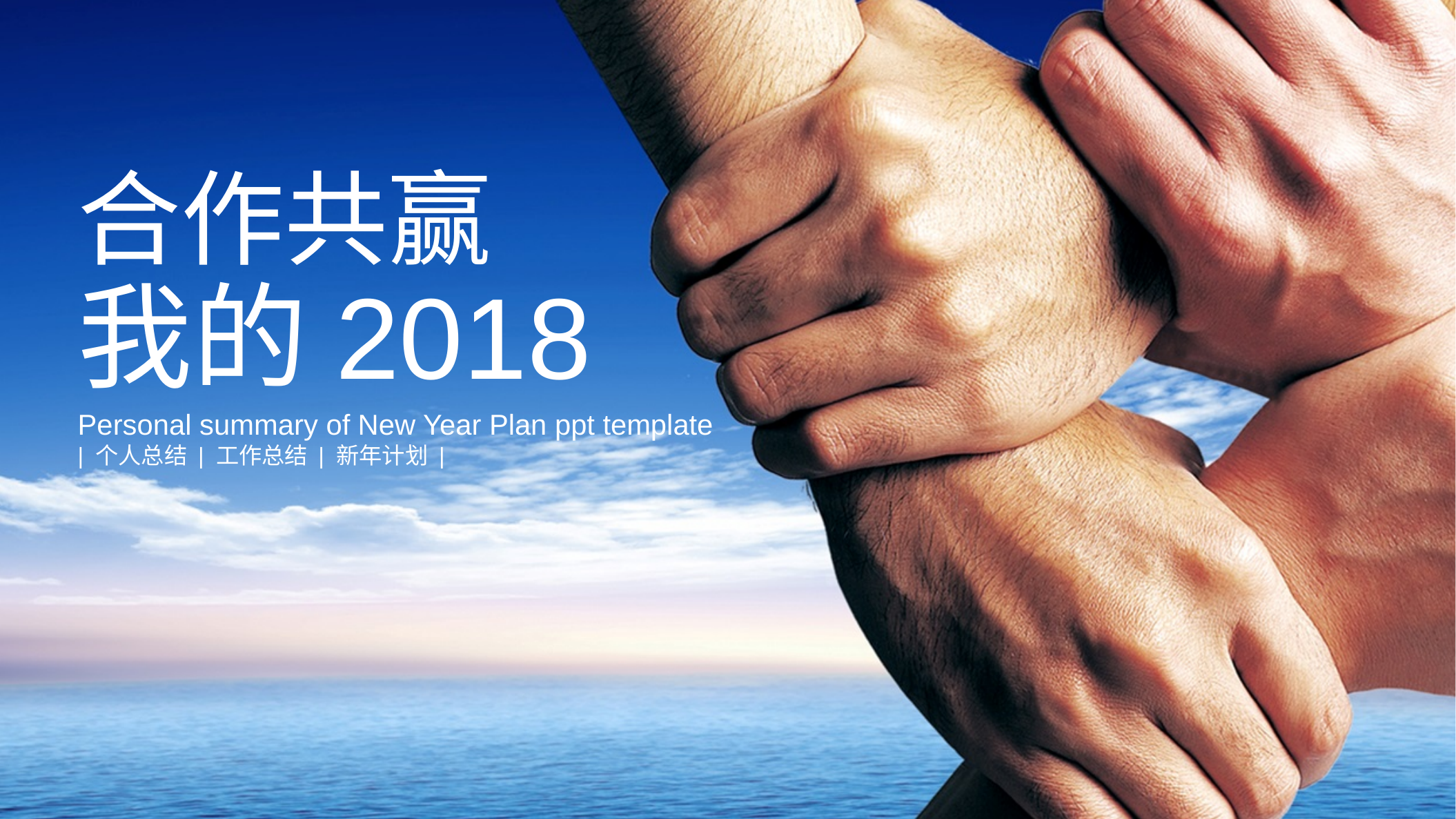

合作共赢
我的2018
Personal summary of New Year Plan ppt template
| 个人总结 | 工作总结 | 新年计划 |